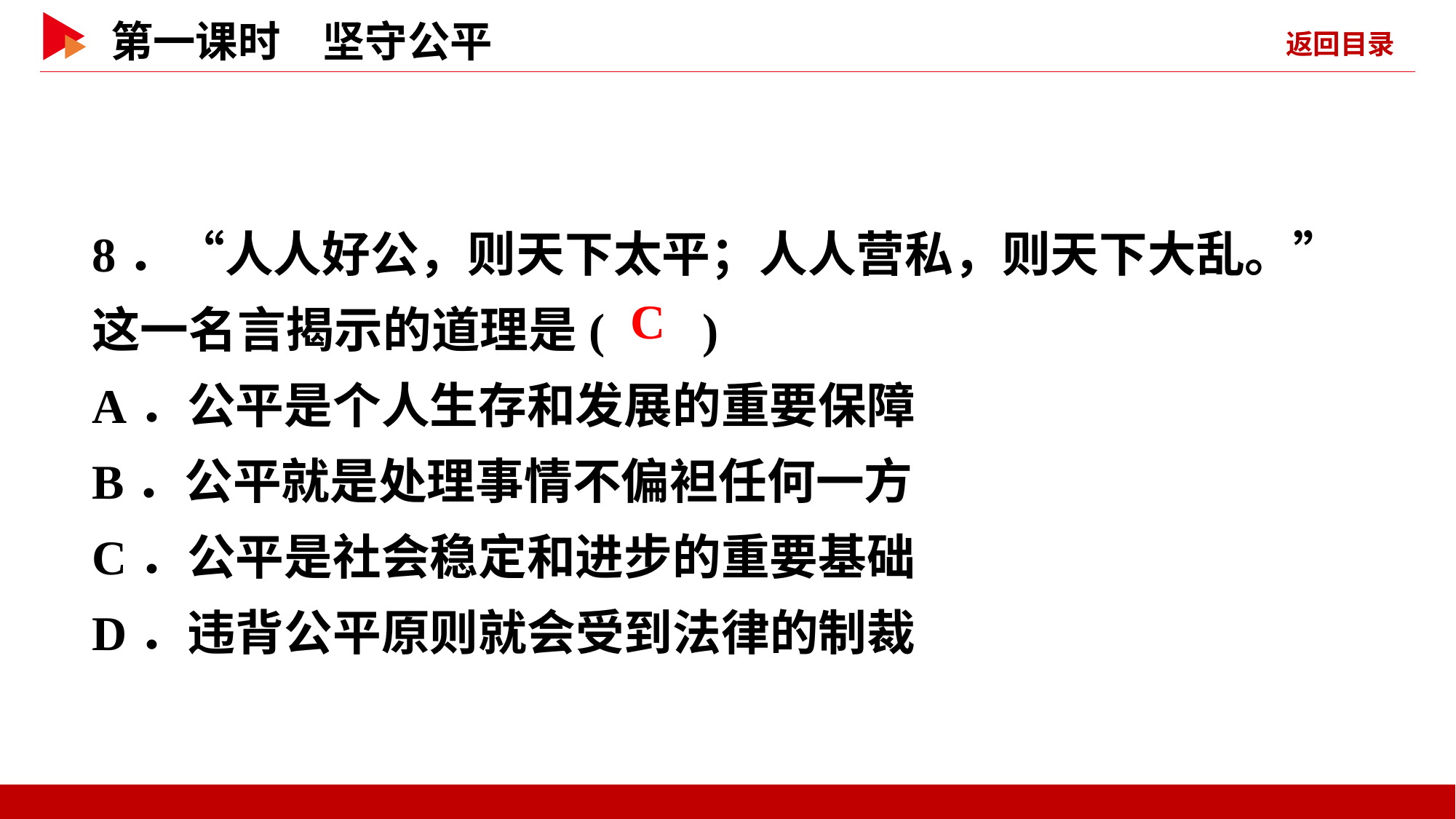

8．“人人好公，则天下太平；人人营私，则天下大乱。”这一名言揭示的道理是(        )
A．公平是个人生存和发展的重要保障
B．公平就是处理事情不偏袒任何一方
C．公平是社会稳定和进步的重要基础
D．违背公平原则就会受到法律的制裁
   C